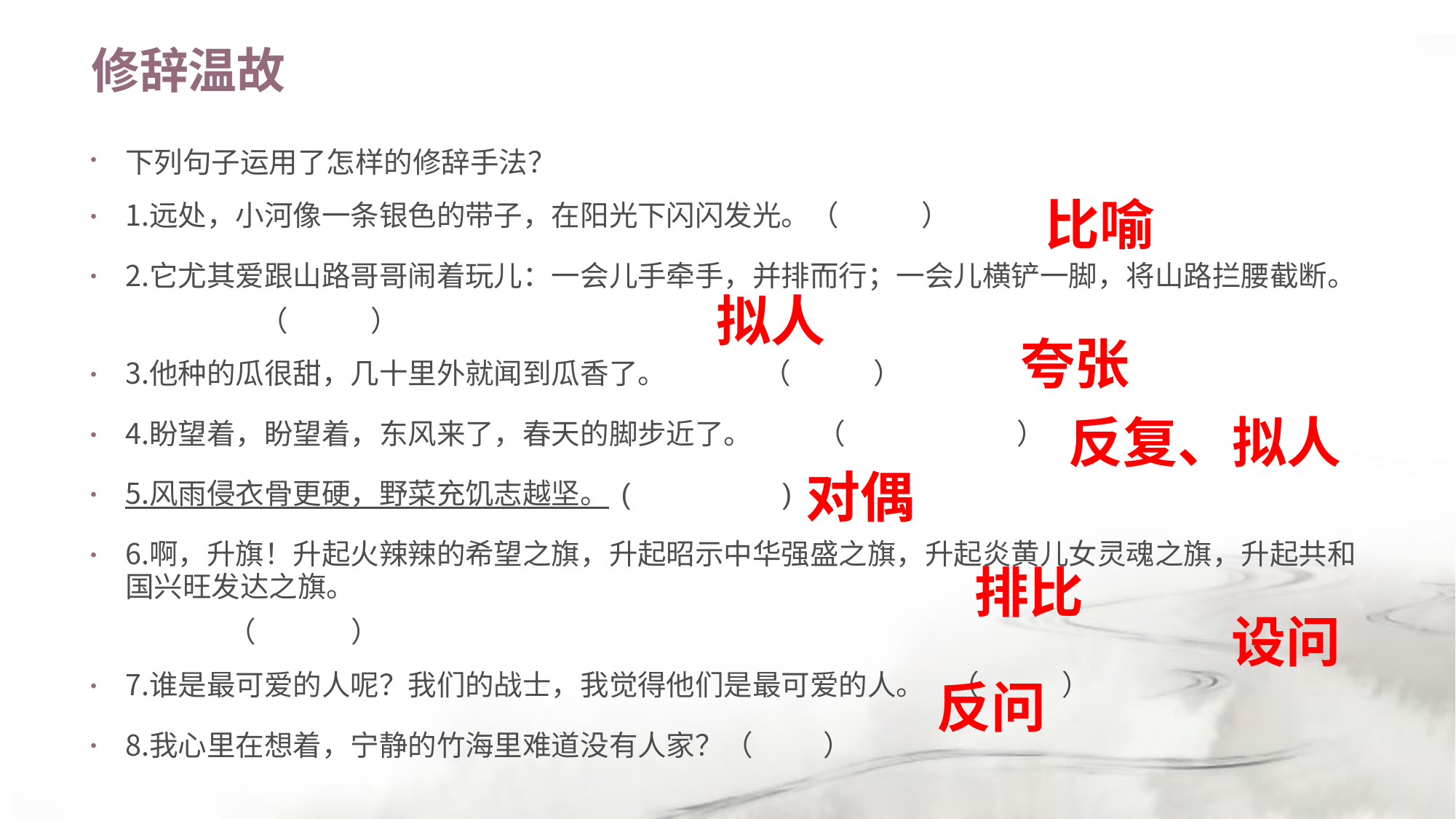

# 修辞温故
下列句子运用了怎样的修辞手法？
1.远处，小河像一条银色的带子，在阳光下闪闪发光。（             ）
2.它尤其爱跟山路哥哥闹着玩儿：一会儿手牵手，并排而行；一会儿横铲一脚，将山路拦腰截断。                        （             ）
3.他种的瓜很甜，几十里外就闻到瓜香了。               （             ）
4.盼望着，盼望着，东风来了，春天的脚步近了。          （                           ）
5.风雨侵衣骨更硬，野菜充饥志越坚。 (                   )
6.啊，升旗！升起火辣辣的希望之旗，升起昭示中华强盛之旗，升起炎黄儿女灵魂之旗，升起共和国兴旺发达之旗。                （               ）
7.谁是最可爱的人呢？我们的战士，我觉得他们是最可爱的人。    （             ）
8.我心里在想着，宁静的竹海里难道没有人家？（           ）
比喻
拟人
夸张
反复、拟人
对偶
排比
设问
反问